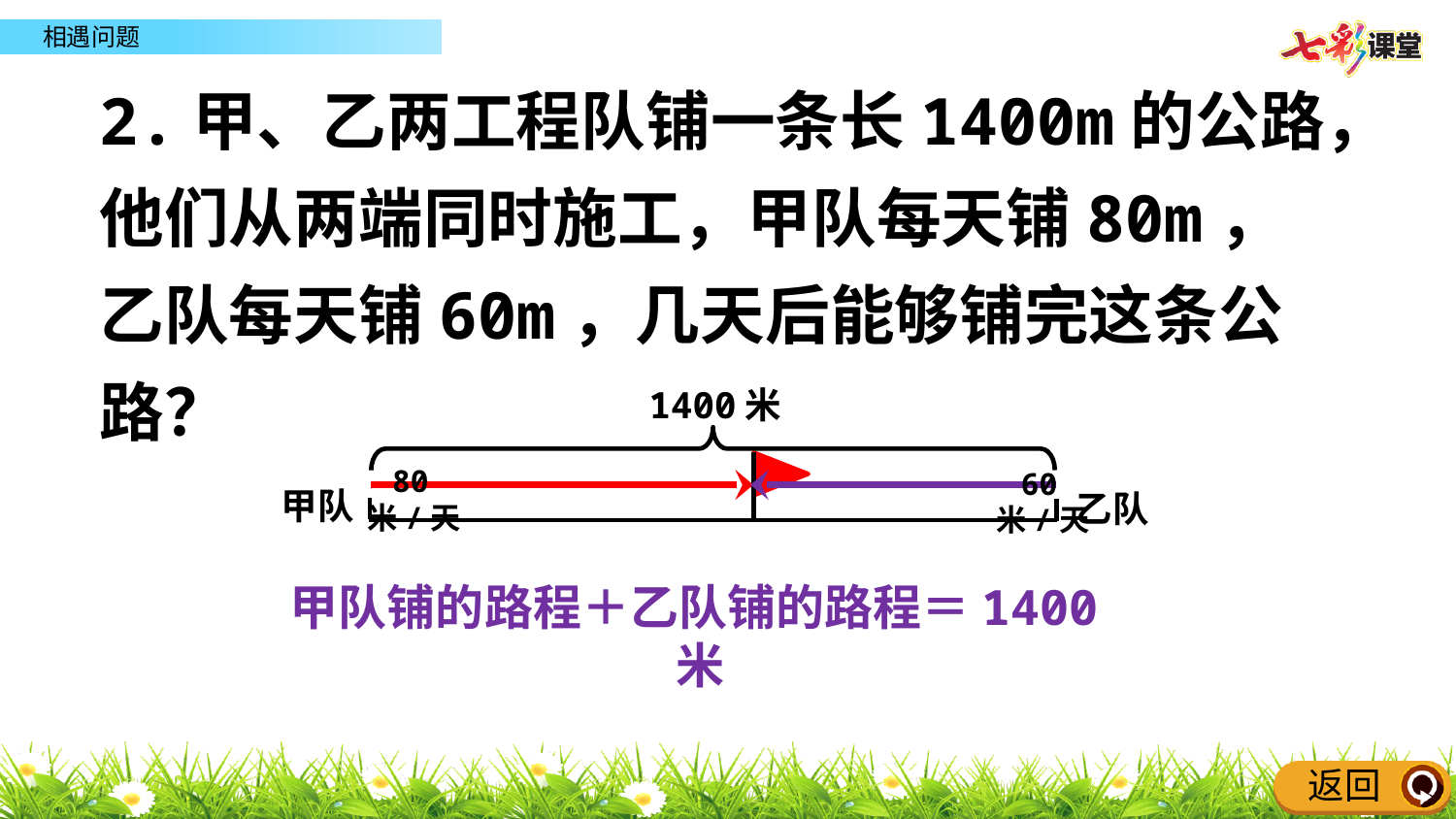

2.甲、乙两工程队铺一条长1400m的公路，他们从两端同时施工，甲队每天铺80m，乙队每天铺60m，几天后能够铺完这条公路？

1400米

80米/天
60米/天
甲队
乙队
甲队铺的路程＋乙队铺的路程＝1400米